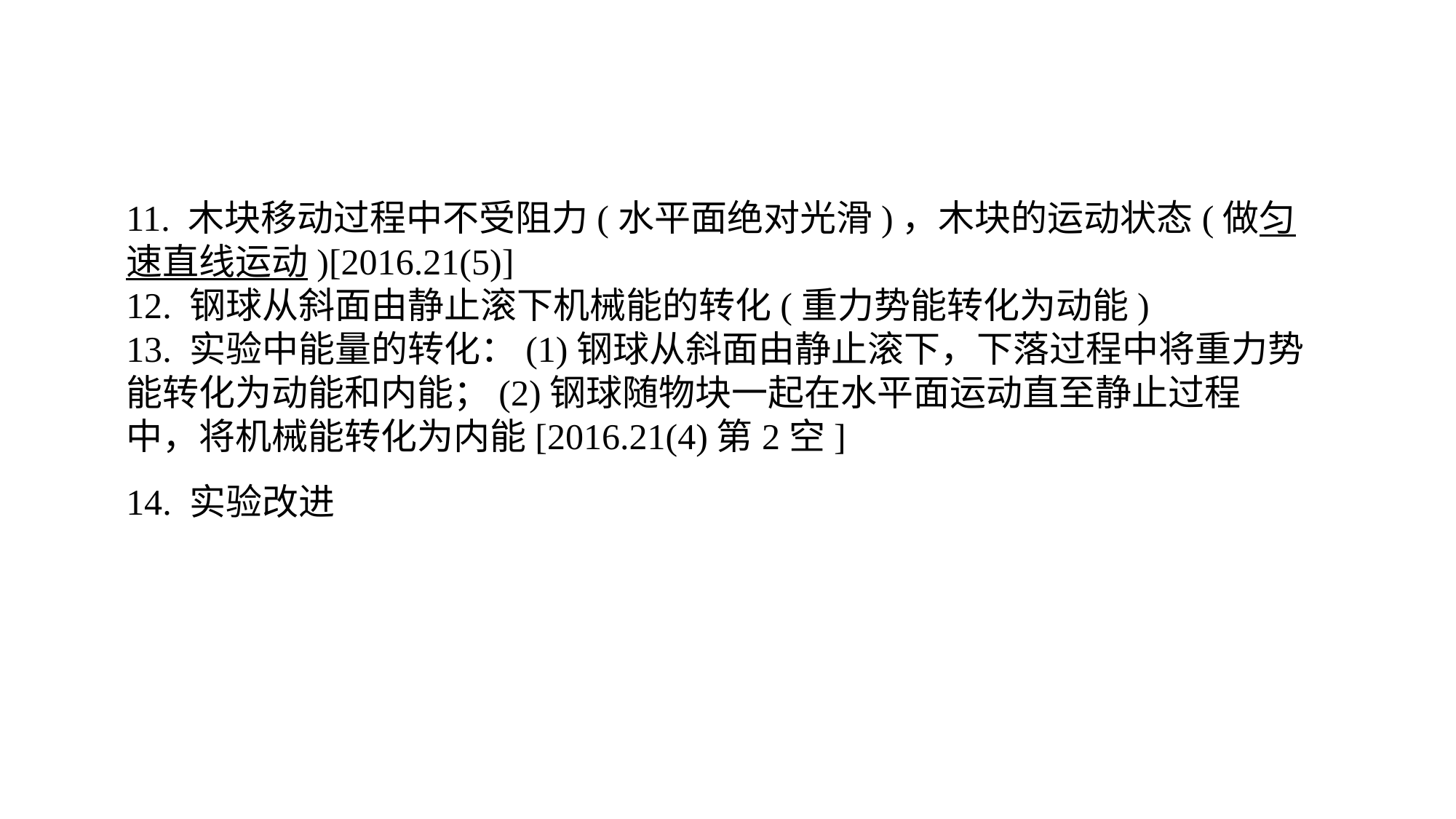

11. 木块移动过程中不受阻力(水平面绝对光滑)，木块的运动状态(做匀速直线运动)[2016.21(5)]12. 钢球从斜面由静止滚下机械能的转化(重力势能转化为动能)13. 实验中能量的转化：(1)钢球从斜面由静止滚下，下落过程中将重力势能转化为动能和内能；(2)钢球随物块一起在水平面运动直至静止过程中，将机械能转化为内能[2016.21(4)第2空]14. 实验改进